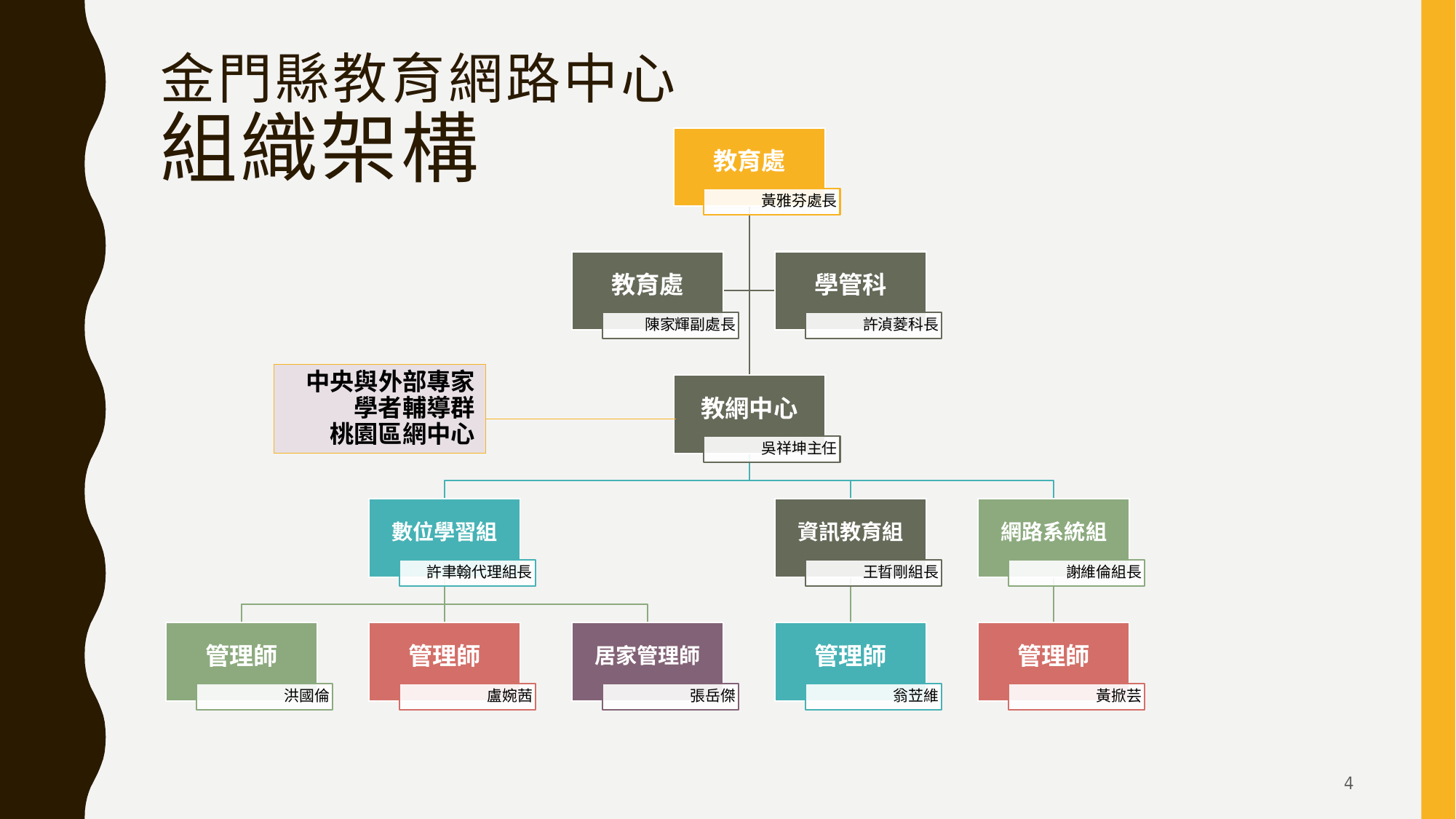

# 金門縣教育網路中心 組織架構
教育處
黃雅芬處長
教網中心
吳祥坤主任
數位學習組
許聿翰代理組長
管理師
洪國倫
管理師
盧婉茜
居家管理師
張岳傑
資訊教育組
王晢剛組長
管理師
翁苙維
網路系統組
謝維倫組長
管理師
黃掀芸
教育處
陳家輝副處長
學管科
許湞菱科長

中央與外部專家學者輔導群
桃園區網中心
4